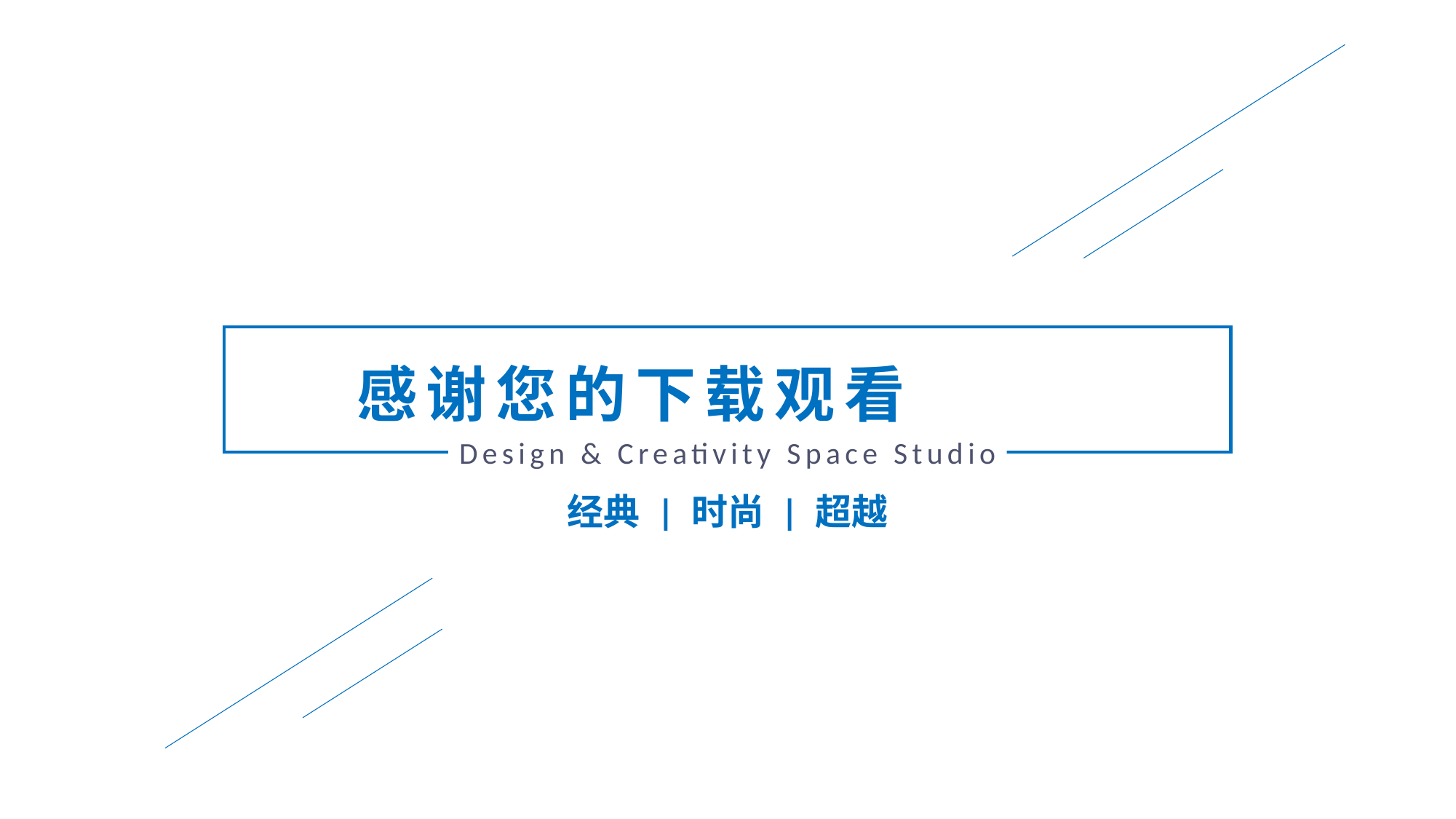

感谢您的下载观看
Design & Creativity Space Studio
经典 | 时尚 | 超越